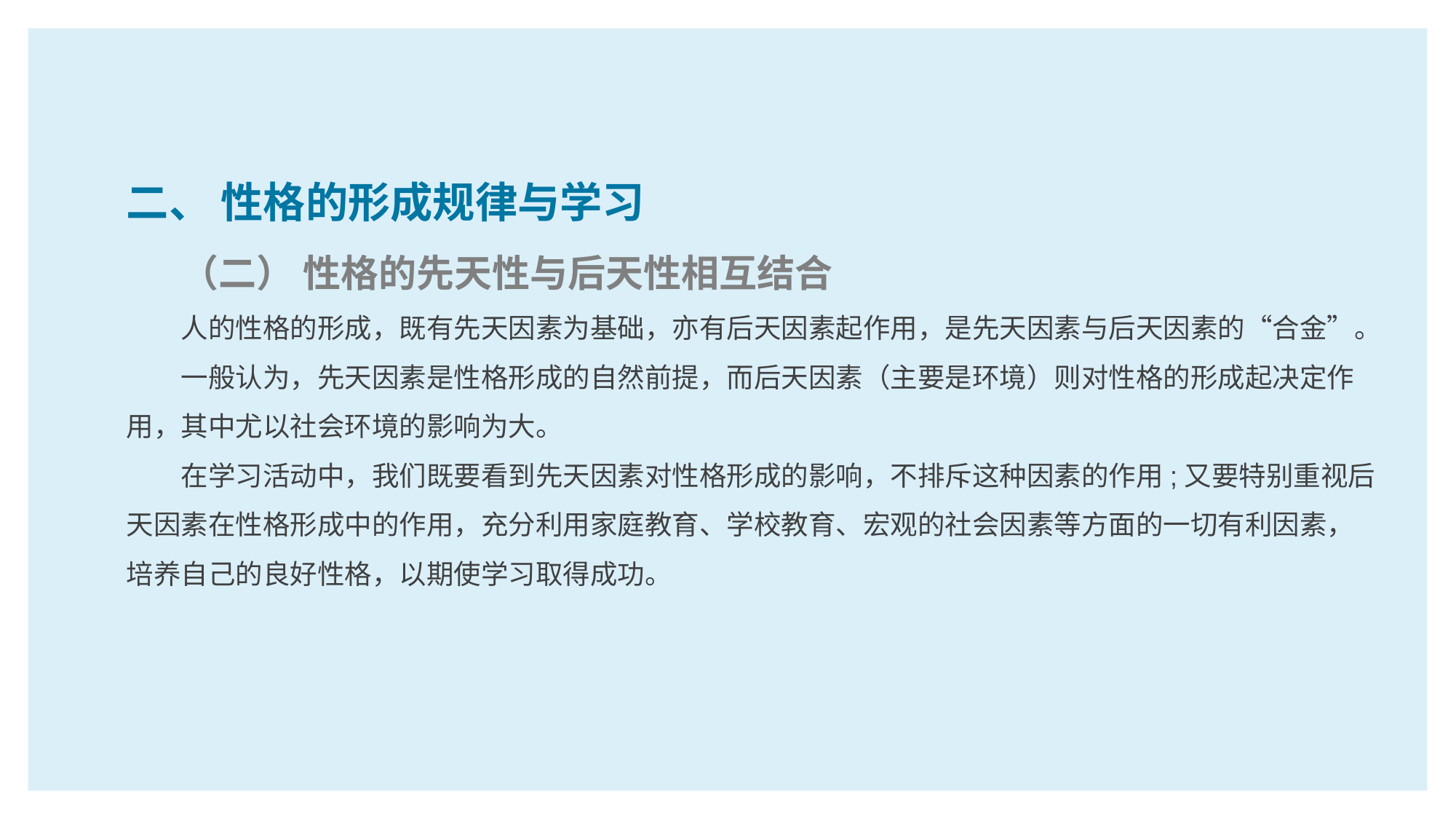

二、 性格的形成规律与学习
（二） 性格的先天性与后天性相互结合
人的性格的形成，既有先天因素为基础，亦有后天因素起作用，是先天因素与后天因素的“合金”。
一般认为，先天因素是性格形成的自然前提，而后天因素（主要是环境）则对性格的形成起决定作用，其中尤以社会环境的影响为大。
在学习活动中，我们既要看到先天因素对性格形成的影响，不排斥这种因素的作用;又要特别重视后天因素在性格形成中的作用，充分利用家庭教育、学校教育、宏观的社会因素等方面的一切有利因素，培养自己的良好性格，以期使学习取得成功。